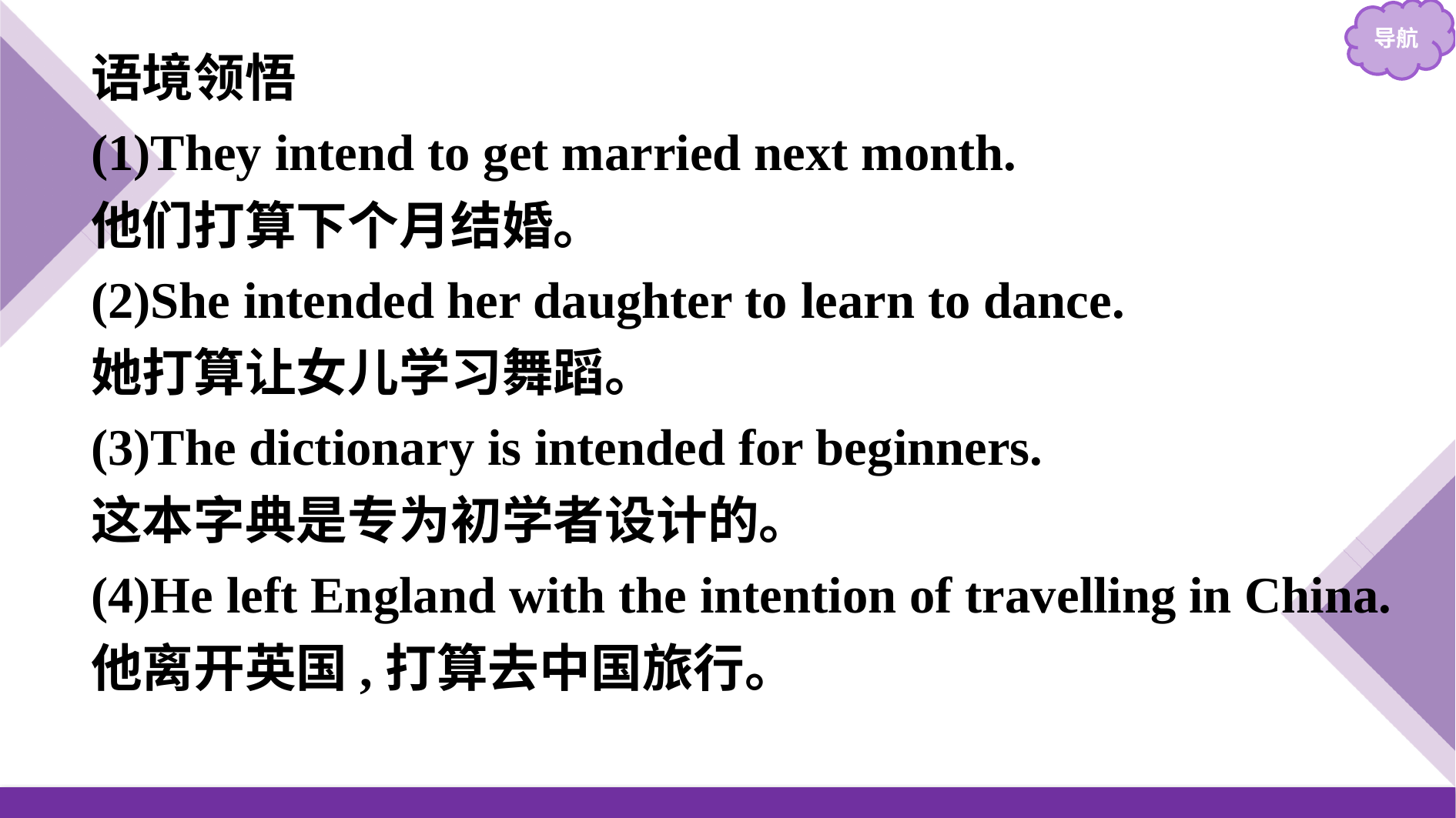

语境领悟
(1)They intend to get married next month.
他们打算下个月结婚。
(2)She intended her daughter to learn to dance.
她打算让女儿学习舞蹈。
(3)The dictionary is intended for beginners.
这本字典是专为初学者设计的。
(4)He left England with the intention of travelling in China.
他离开英国,打算去中国旅行。